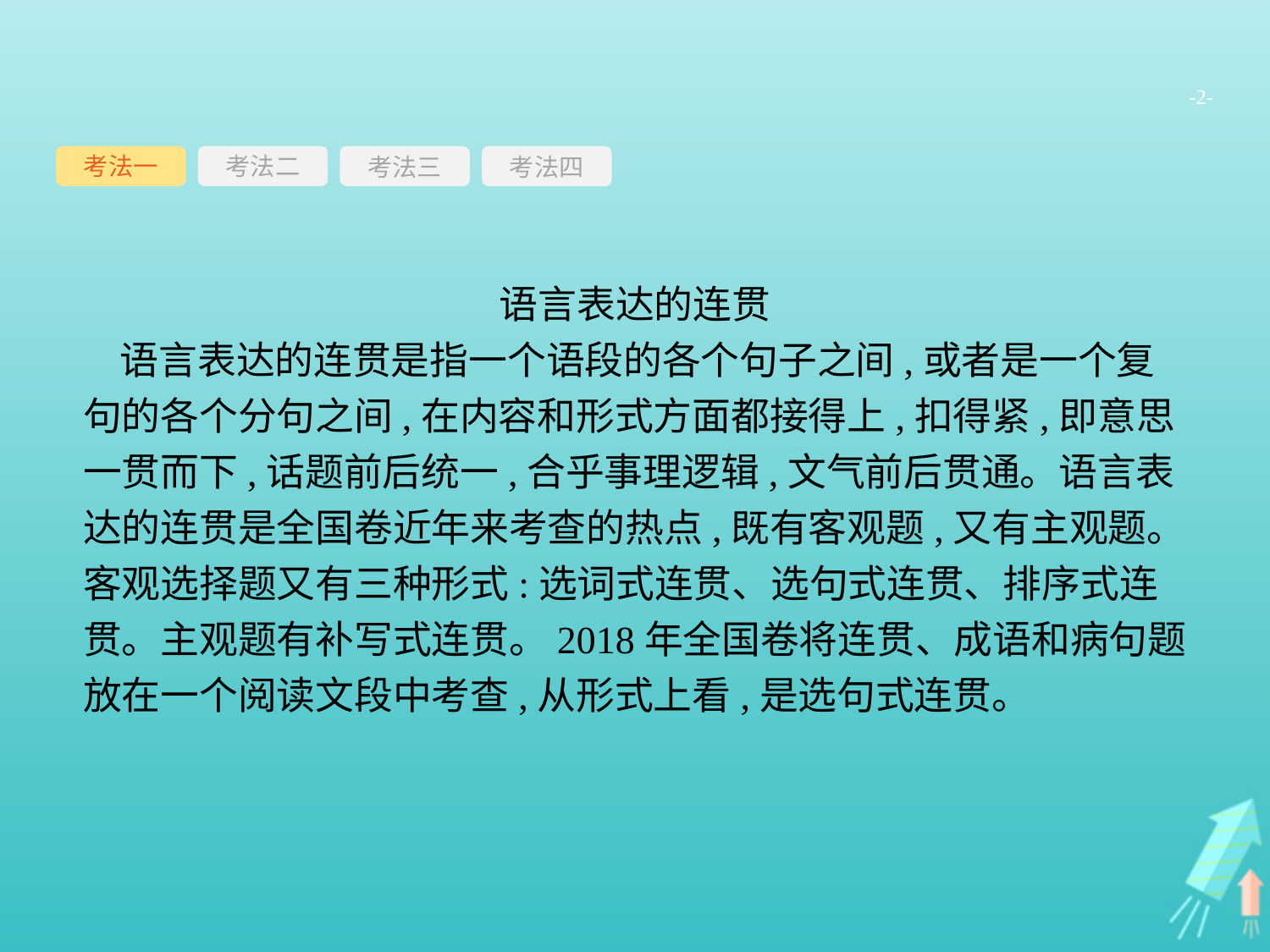

-2-
考法一
考法三
考法四
考法二
语言表达的连贯
语言表达的连贯是指一个语段的各个句子之间,或者是一个复句的各个分句之间,在内容和形式方面都接得上,扣得紧,即意思一贯而下,话题前后统一,合乎事理逻辑,文气前后贯通。语言表达的连贯是全国卷近年来考查的热点,既有客观题,又有主观题。客观选择题又有三种形式:选词式连贯、选句式连贯、排序式连贯。主观题有补写式连贯。2018年全国卷将连贯、成语和病句题放在一个阅读文段中考查,从形式上看,是选句式连贯。